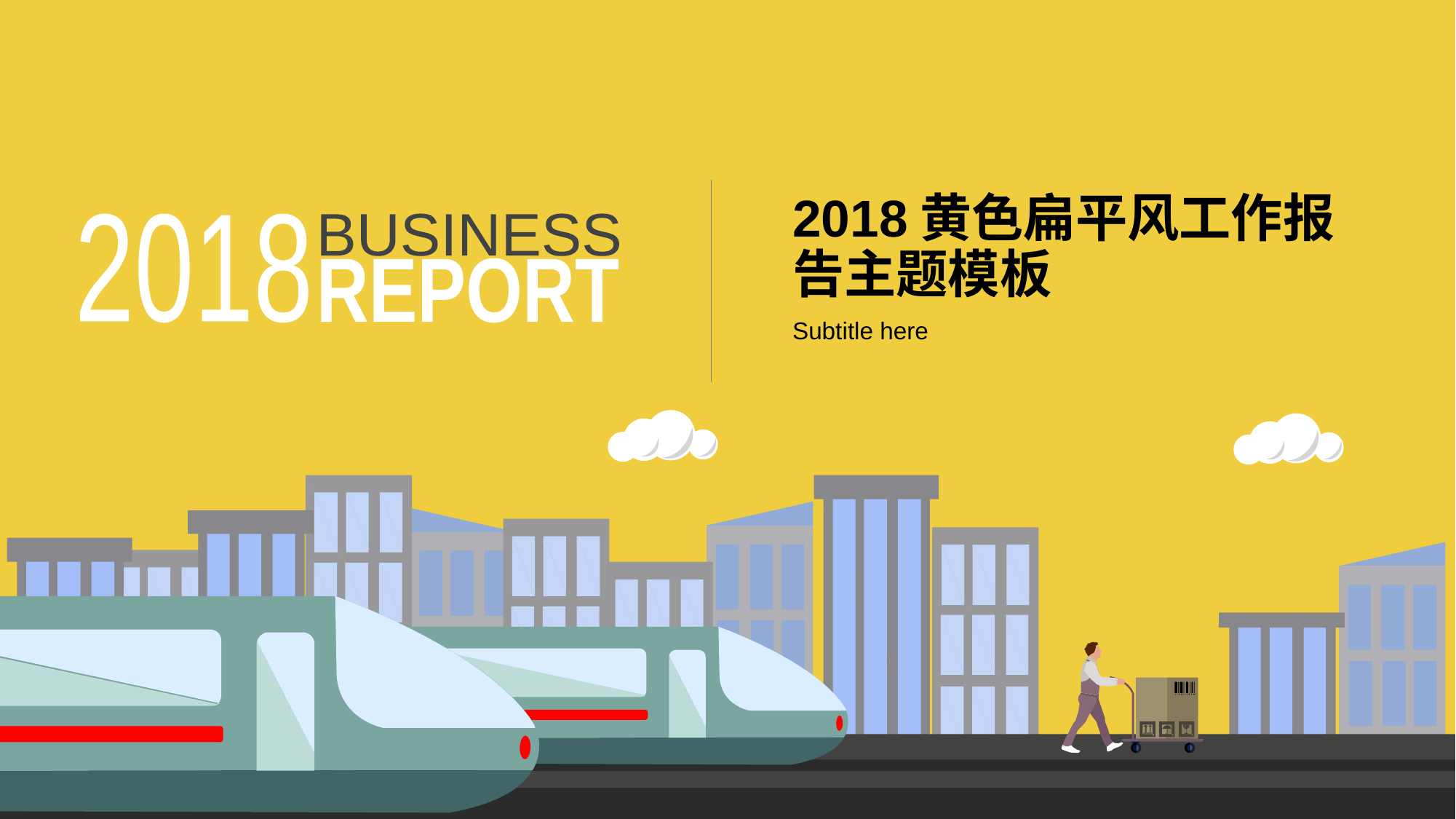

# 2018黄色扁平风工作报告主题模板
2018
BUSINESS
REPORT
Subtitle here